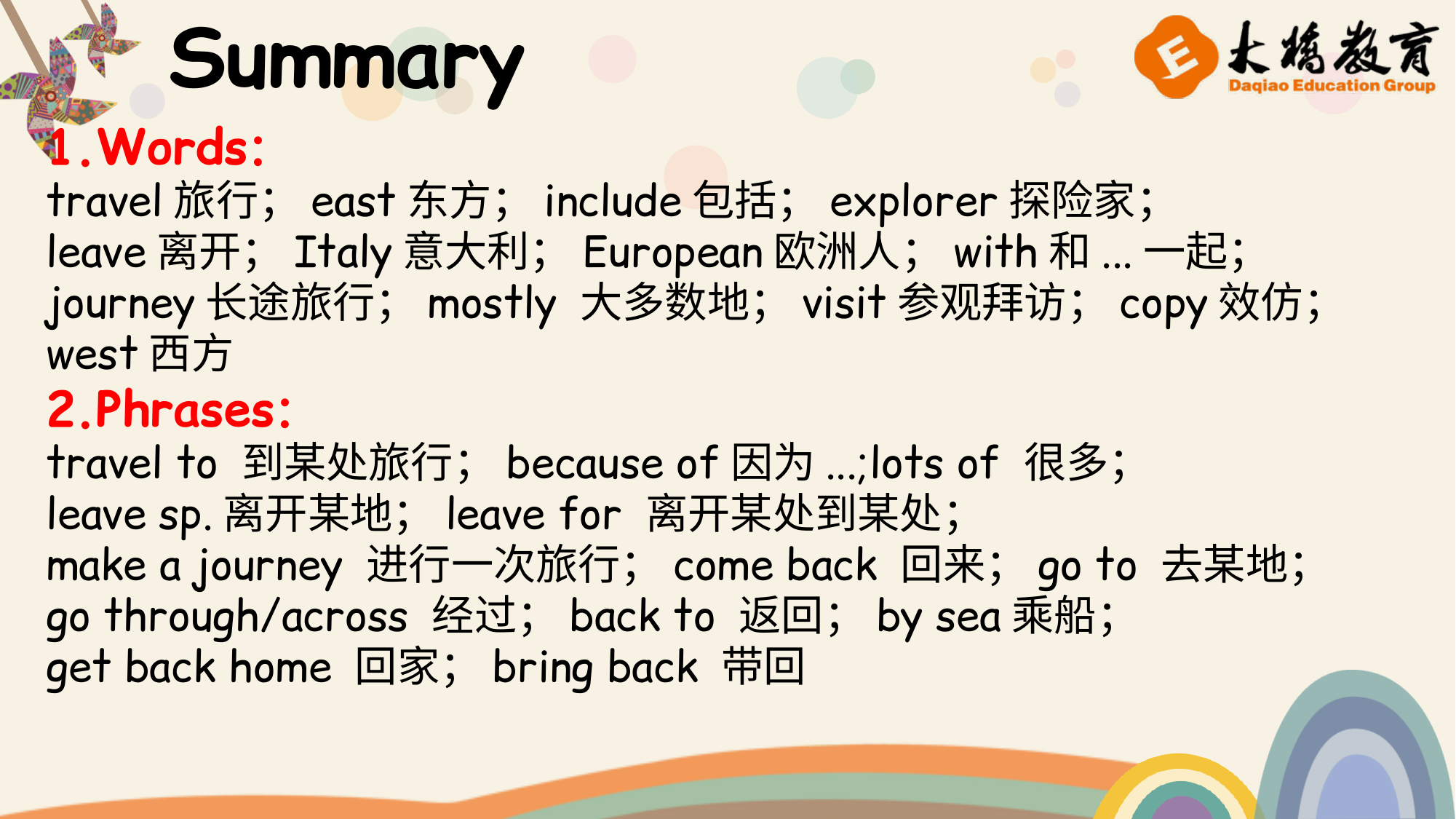

Summary
1.Words:
travel旅行；east东方；include包括；explorer探险家；
leave离开；Italy意大利；European欧洲人；with和...一起；journey长途旅行；mostly 大多数地；visit参观拜访；copy效仿；west西方
2.Phrases:
travel to 到某处旅行；because of因为...;lots of 很多；
leave sp.离开某地；leave for 离开某处到某处；
make a journey 进行一次旅行；come back 回来；go to 去某地；
go through/across 经过；back to 返回；by sea乘船；
get back home 回家；bring back 带回